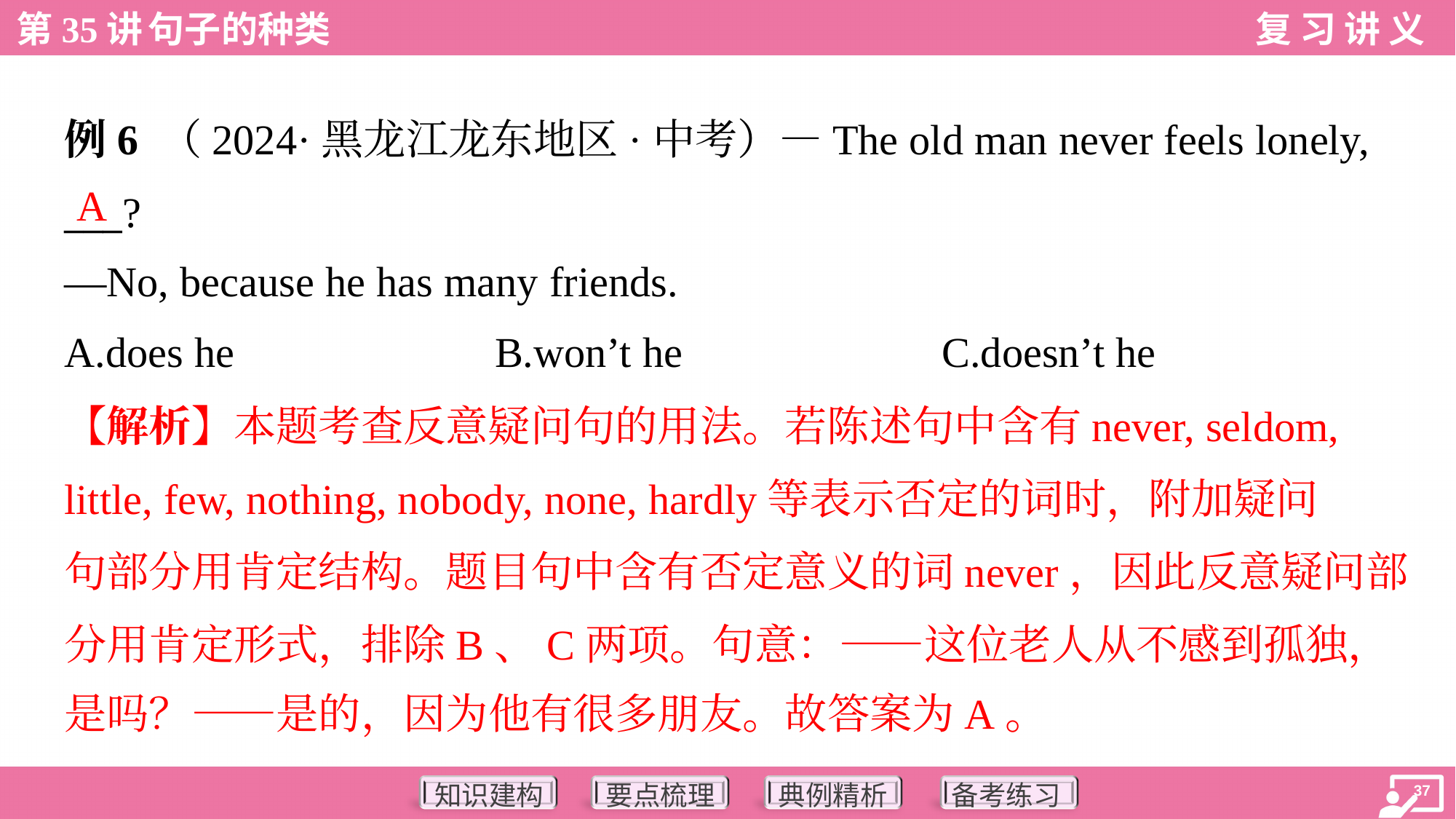

例6 （2024·黑龙江龙东地区·中考）—The old man never feels lonely,
___?
—No, because he has many friends.
A
A.does he	B.won’t he	C.doesn’t he
【解析】本题考查反意疑问句的用法。若陈述句中含有never, seldom,
little, few, nothing, nobody, none, hardly等表示否定的词时，附加疑问
句部分用肯定结构。题目句中含有否定意义的词never，因此反意疑问部
分用肯定形式，排除B、C两项。句意：——这位老人从不感到孤独，
是吗？——是的，因为他有很多朋友。故答案为A。